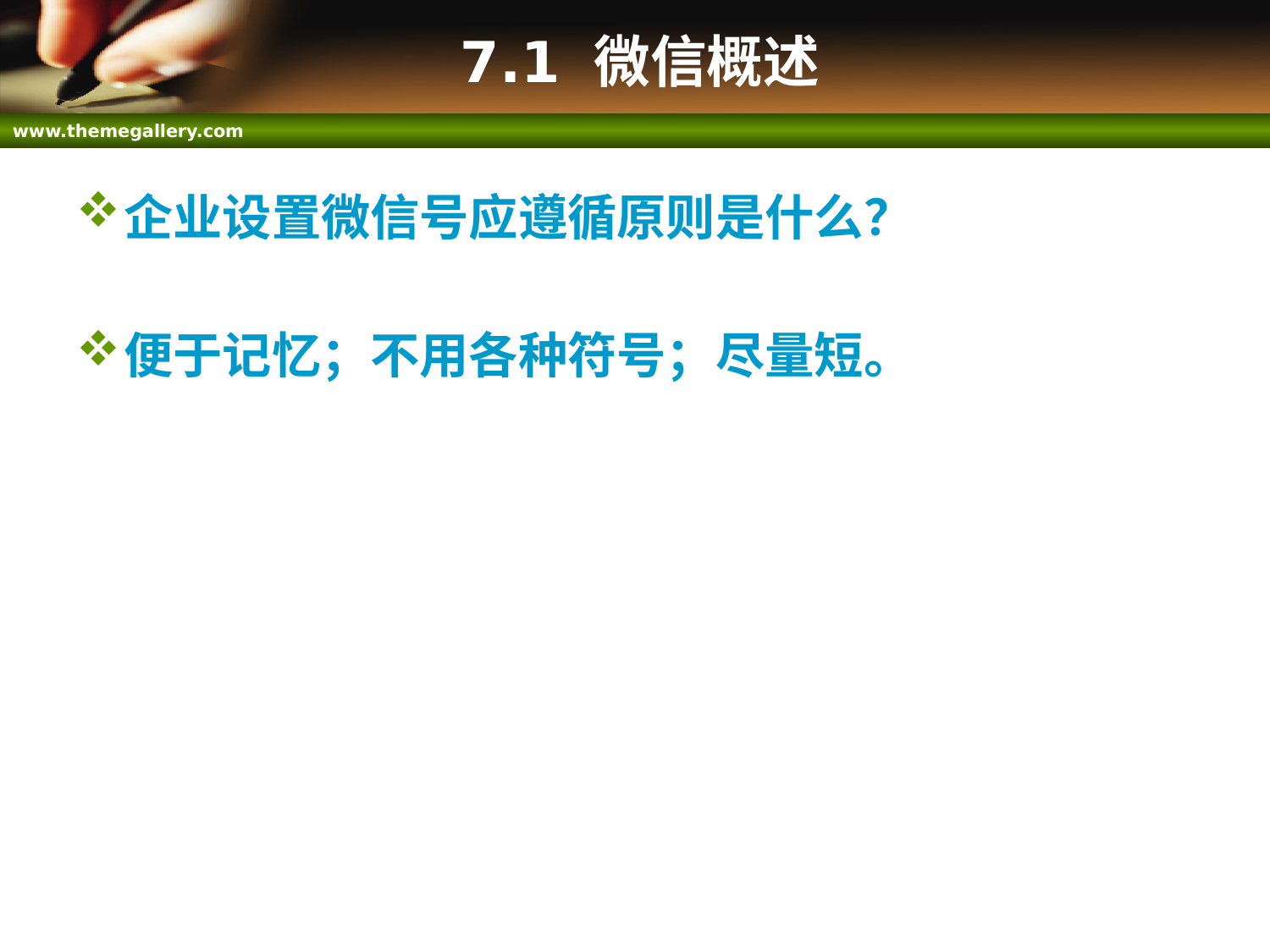

# 7.1 微信概述
企业设置微信号应遵循原则是什么？

便于记忆；不用各种符号；尽量短。